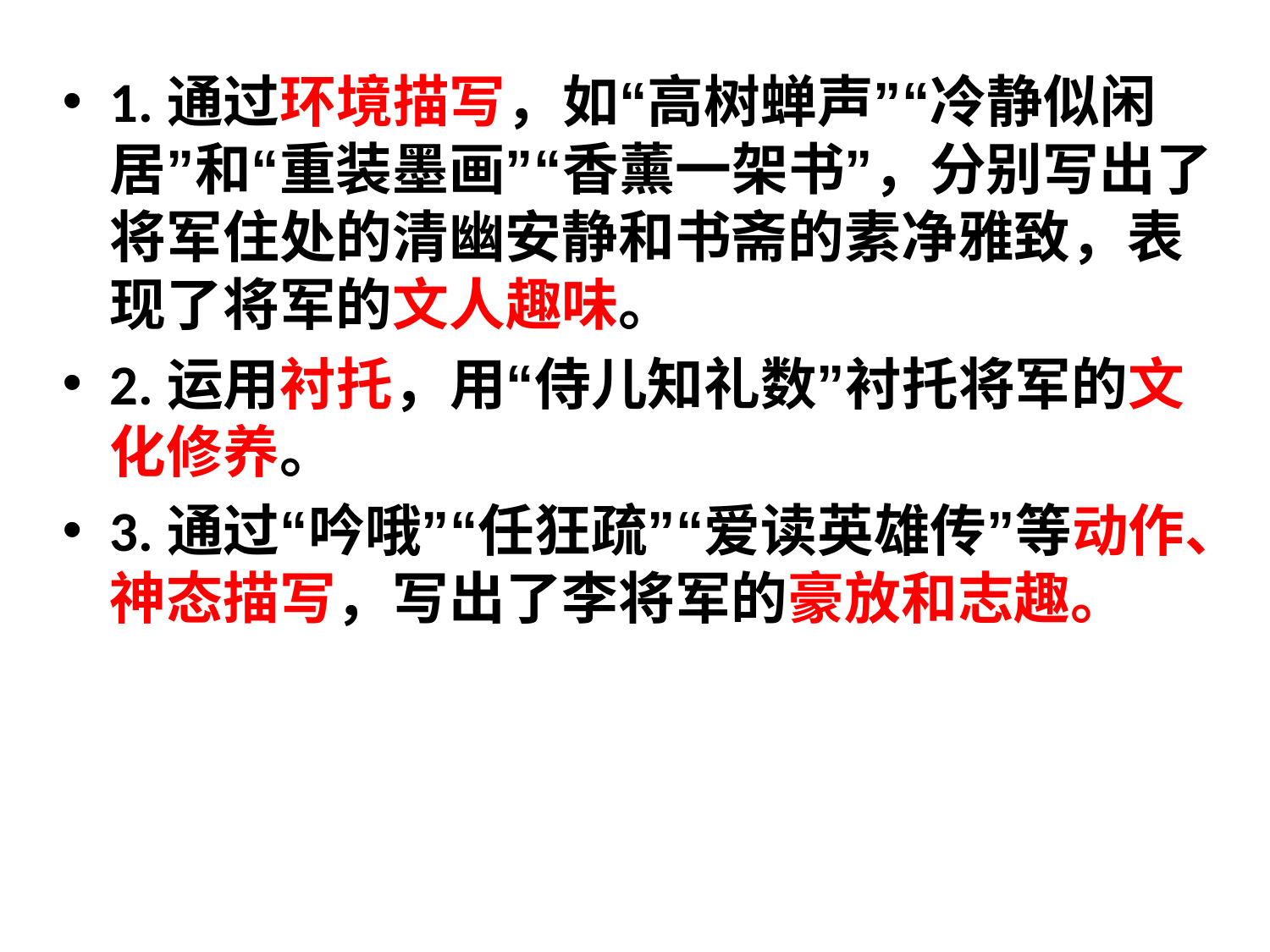

1.通过环境描写，如“高树蝉声”“冷静似闲居”和“重装墨画”“香薰一架书”，分别写出了将军住处的清幽安静和书斋的素净雅致，表现了将军的文人趣味。
2.运用衬托，用“侍儿知礼数”衬托将军的文化修养。
3.通过“吟哦”“任狂疏”“爱读英雄传”等动作、神态描写，写出了李将军的豪放和志趣。